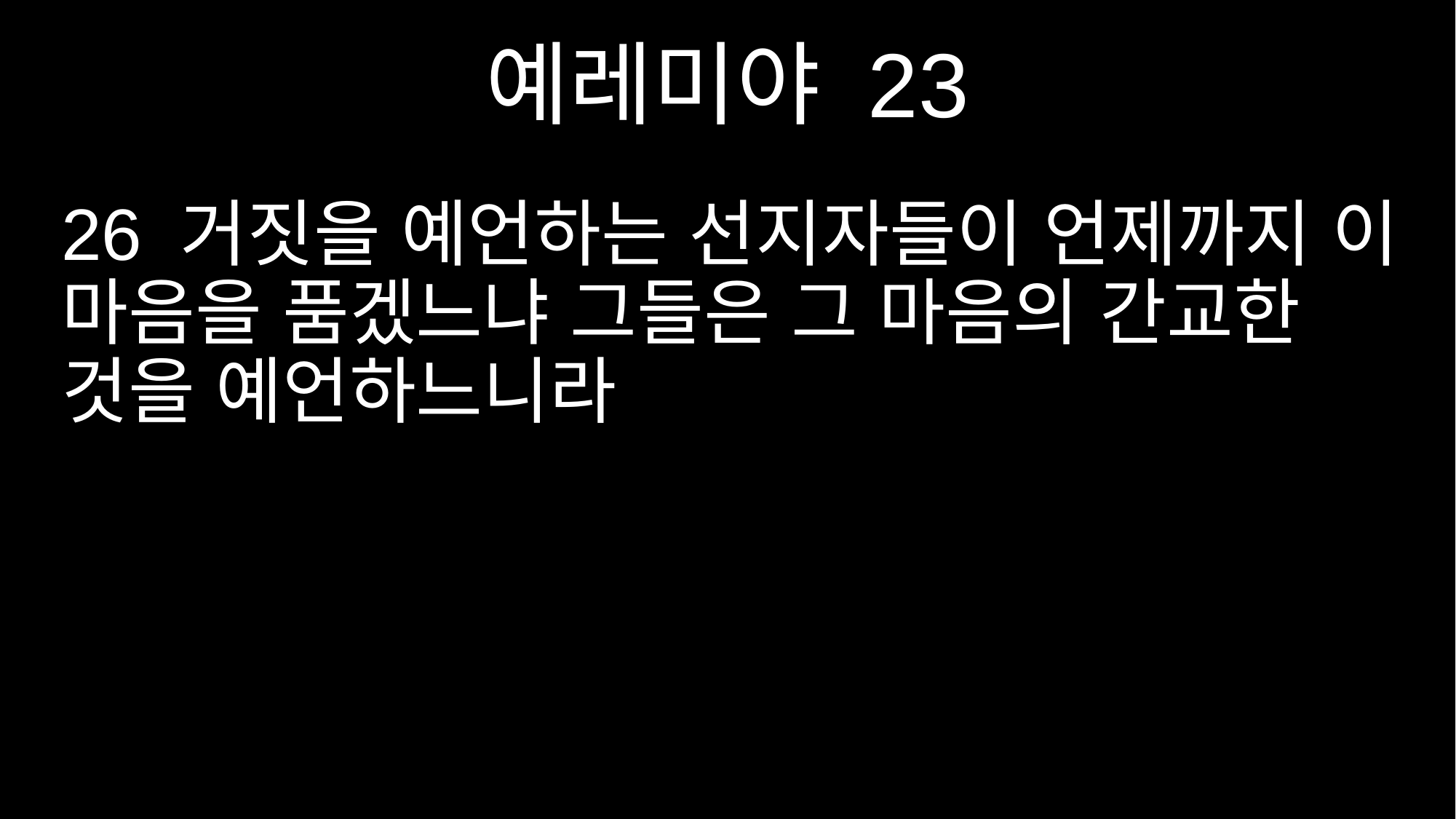

예레미야 23
26 거짓을 예언하는 선지자들이 언제까지 이 마음을 품겠느냐 그들은 그 마음의 간교한 것을 예언하느니라